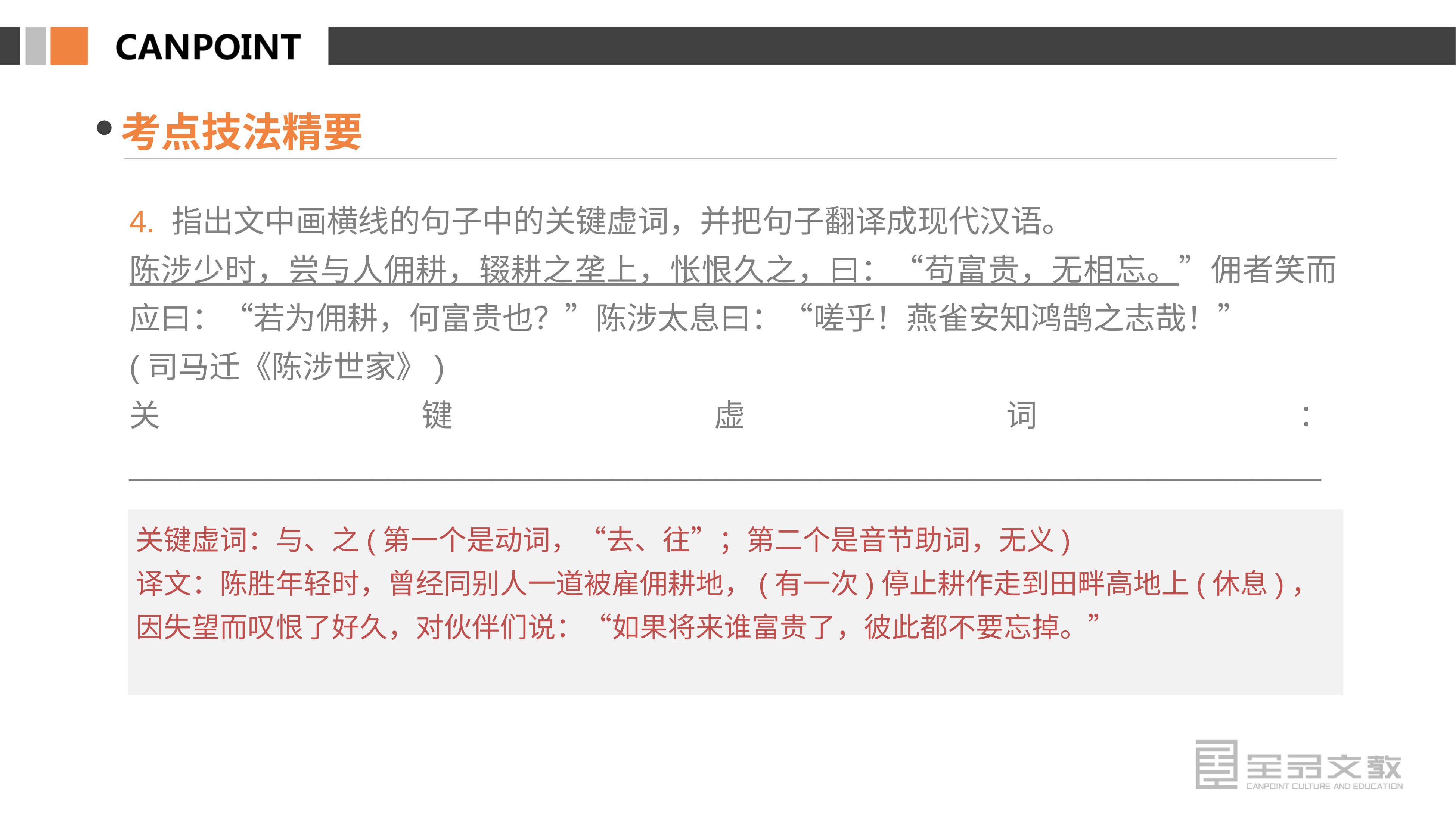

考点技法精要

4. 指出文中画横线的句子中的关键虚词，并把句子翻译成现代汉语。
陈涉少时，尝与人佣耕，辍耕之垄上，怅恨久之，曰：“苟富贵，无相忘。”佣者笑而应曰：“若为佣耕，何富贵也？”陈涉太息曰：“嗟乎！燕雀安知鸿鹄之志哉！”
(司马迁《陈涉世家》)
关键虚词：________________________________________________________________________
译文：________________________________________________________________________

关键虚词：与、之(第一个是动词，“去、往”；第二个是音节助词，无义)
译文：陈胜年轻时，曾经同别人一道被雇佣耕地，(有一次)停止耕作走到田畔高地上(休息)，因失望而叹恨了好久，对伙伴们说：“如果将来谁富贵了，彼此都不要忘掉。”